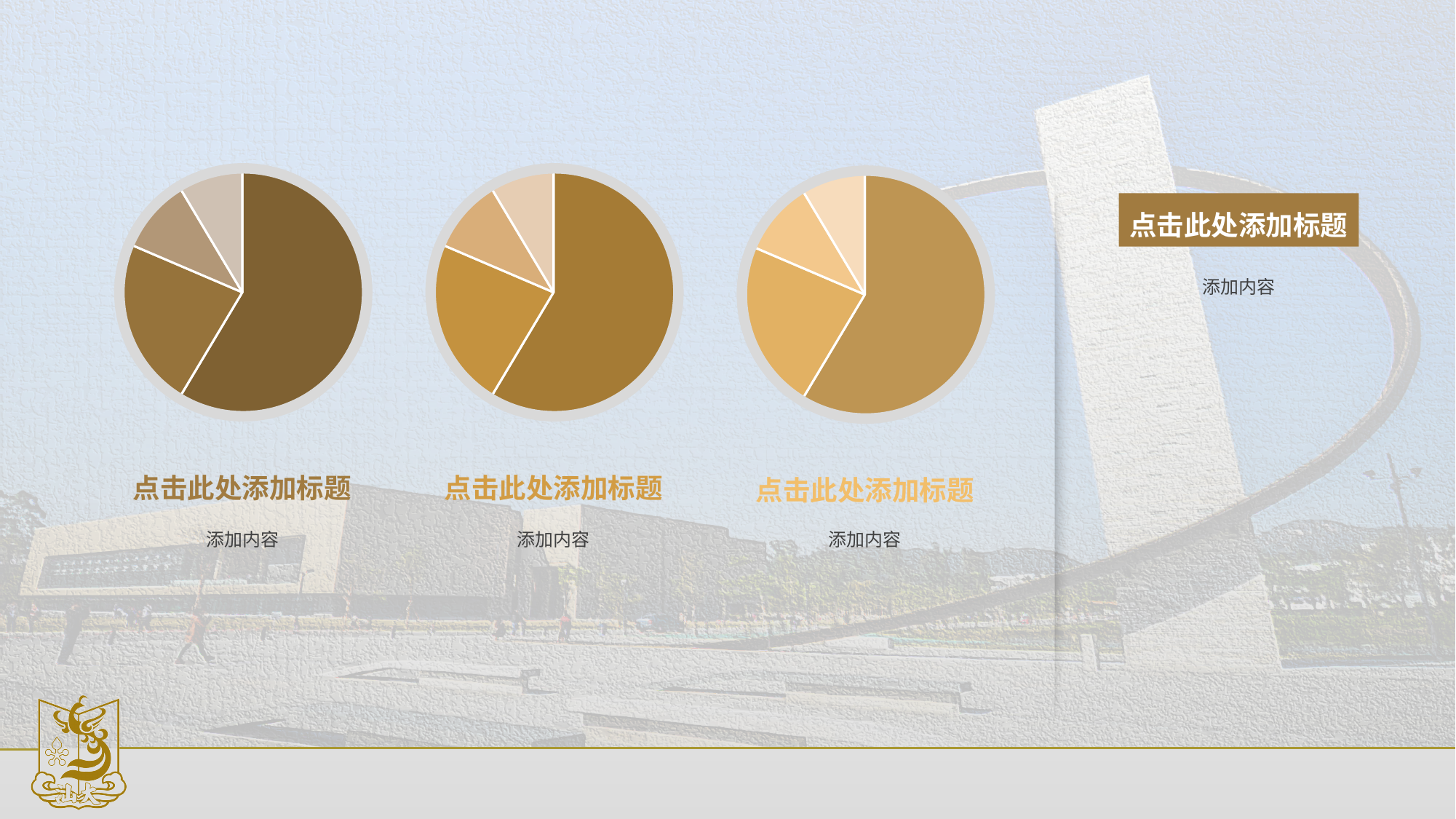

#

### Chart

| Category | 销售额 |
|---|---|
| 第一季度 | 8.2 |
| 第二季度 | 3.2 |
| 第三季度 | 1.4 |
| 第四季度 | 1.2 |

### Chart

| Category | 销售额 |
|---|---|
| 第一季度 | 8.2 |
| 第二季度 | 3.2 |
| 第三季度 | 1.4 |
| 第四季度 | 1.2 |

### Chart

| Category | 销售额 |
|---|---|
| 第一季度 | 8.2 |
| 第二季度 | 3.2 |
| 第三季度 | 1.4 |
| 第四季度 | 1.2 |

点击此处添加标题
添加内容
点击此处添加标题
点击此处添加标题
点击此处添加标题
添加内容
添加内容
添加内容